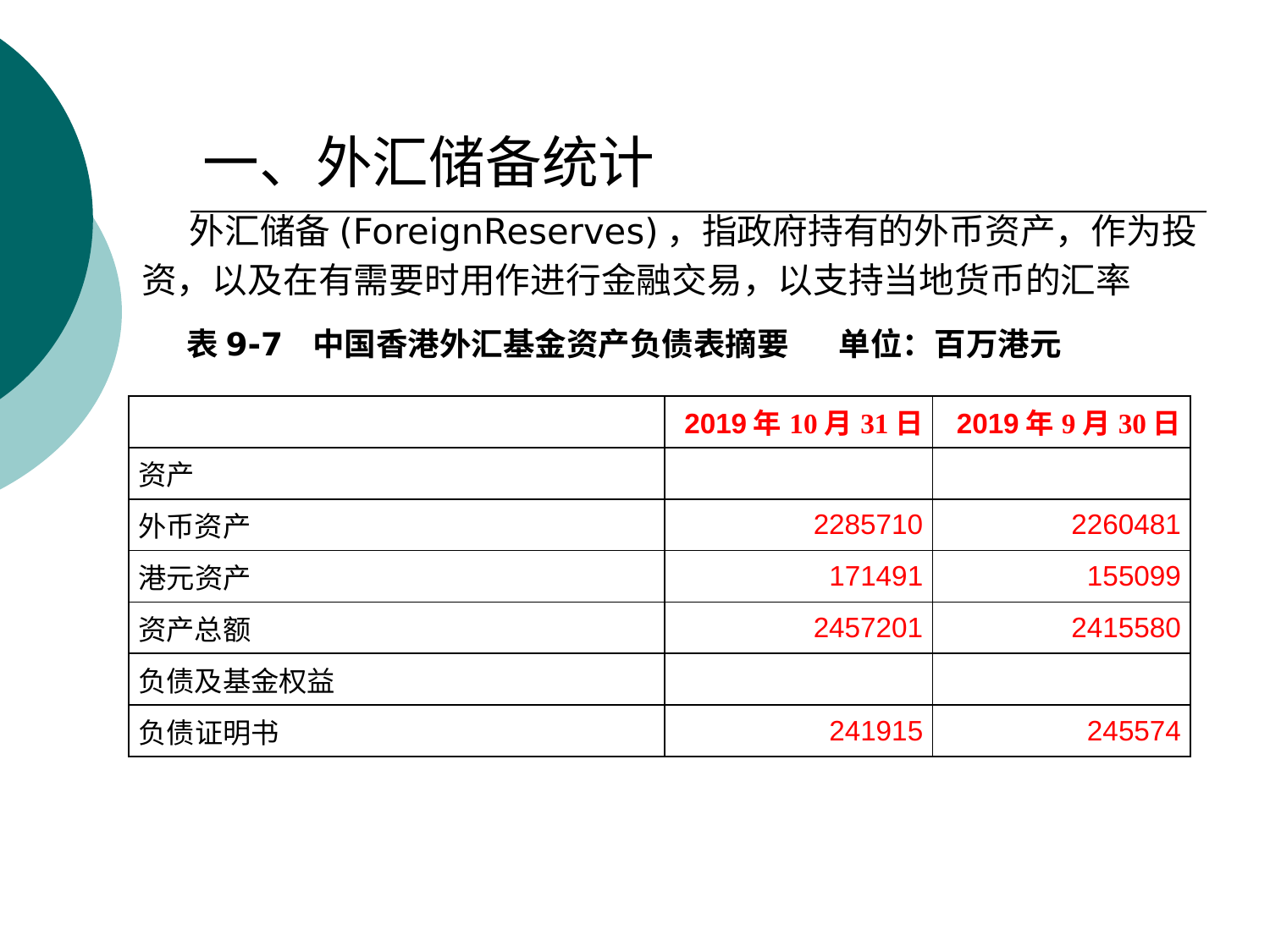

# 一、外汇储备统计
     外汇储备(ForeignReserves)，指政府持有的外币资产，作为投
资，以及在有需要时用作进行金融交易，以支持当地货币的汇率

表9-7  中国香港外汇基金资产负债表摘要       单位：百万港元
|  | 2019年10月31日 | 2019年9月30日 |
| --- | --- | --- |
| 资产 |  |  |
| 外币资产 | 2285710 | 2260481 |
| 港元资产 | 171491 | 155099 |
| 资产总额 | 2457201 | 2415580 |
| 负债及基金权益 |  |  |
| 负债证明书 | 241915 | 245574 |